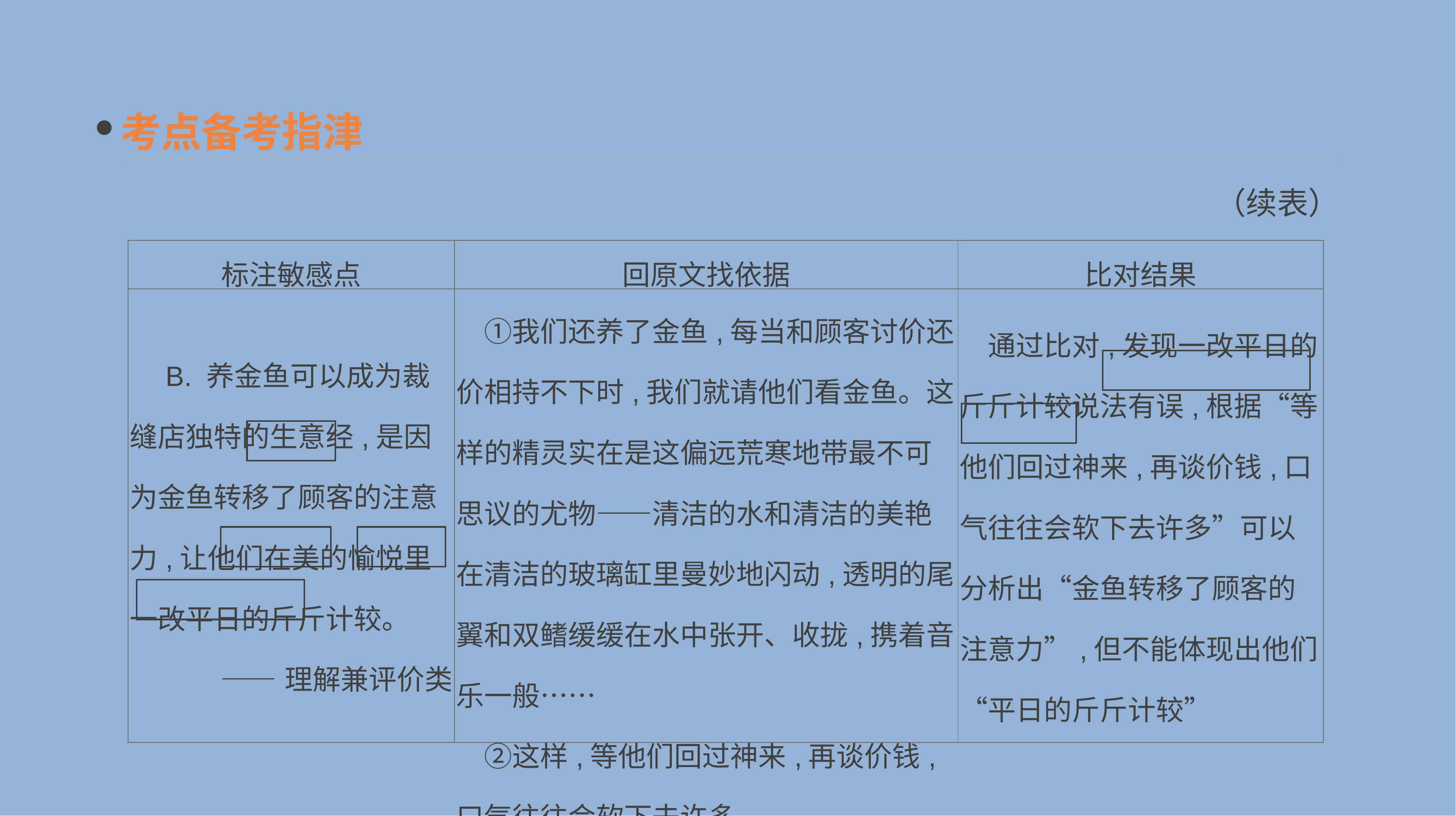

考点备考指津

（续表）
| 标注敏感点 | 回原文找依据 | 比对结果 |
| --- | --- | --- |
| B. 养金鱼可以成为裁缝店独特的生意经,是因为金鱼转移了顾客的注意力,让他们在美的愉悦里一改平日的斤斤计较。 ——理解兼评价类 | ①我们还养了金鱼,每当和顾客讨价还价相持不下时,我们就请他们看金鱼。这样的精灵实在是这偏远荒寒地带最不可思议的尤物——清洁的水和清洁的美艳在清洁的玻璃缸里曼妙地闪动,透明的尾翼和双鳍缓缓在水中张开、收拢,携着音乐一般…… 　②这样,等他们回过神来,再谈价钱,口气往往会软下去许多 | 通过比对,发现一改平日的斤斤计较说法有误,根据“等他们回过神来,再谈价钱,口气往往会软下去许多”可以分析出“金鱼转移了顾客的注意力”,但不能体现出他们“平日的斤斤计较” |